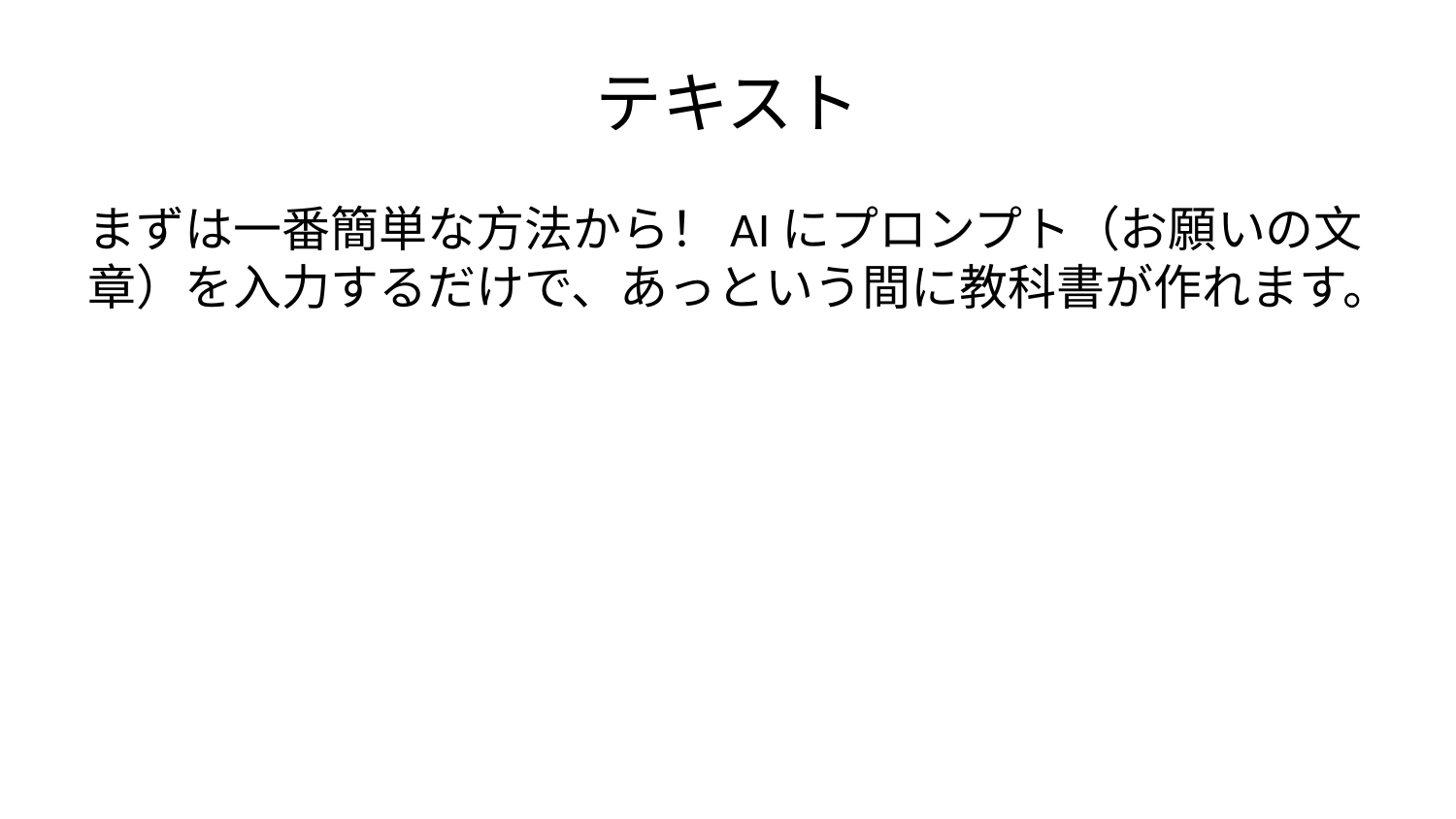

# テキスト
まずは一番簡単な方法から！AIにプロンプト（お願いの文章）を入力するだけで、あっという間に教科書が作れます。